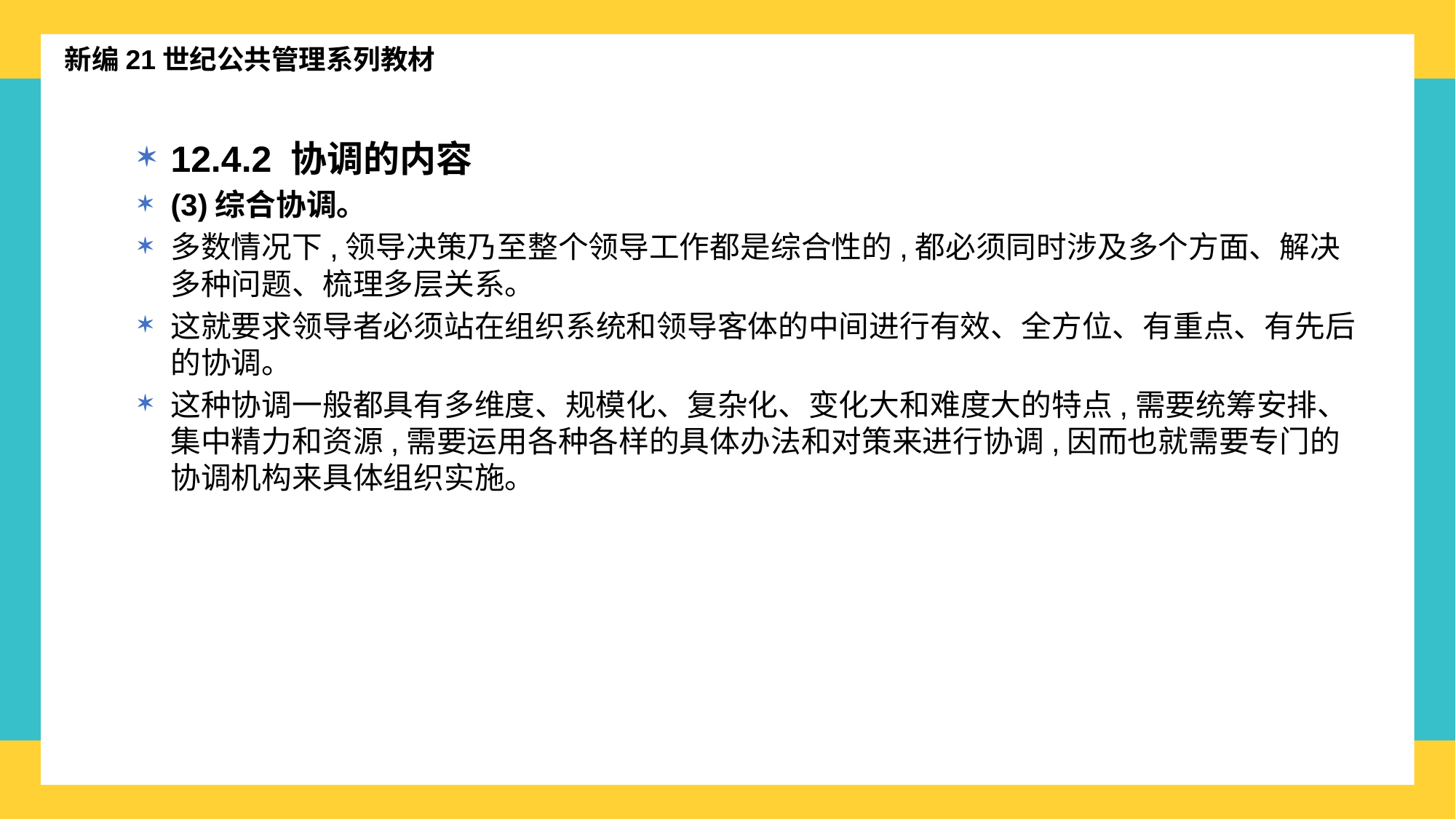

新编21世纪公共管理系列教材
12.4.2 协调的内容
(3)综合协调。
多数情况下,领导决策乃至整个领导工作都是综合性的,都必须同时涉及多个方面、解决多种问题、梳理多层关系。
这就要求领导者必须站在组织系统和领导客体的中间进行有效、全方位、有重点、有先后的协调。
这种协调一般都具有多维度、规模化、复杂化、变化大和难度大的特点,需要统筹安排、集中精力和资源,需要运用各种各样的具体办法和对策来进行协调,因而也就需要专门的协调机构来具体组织实施。